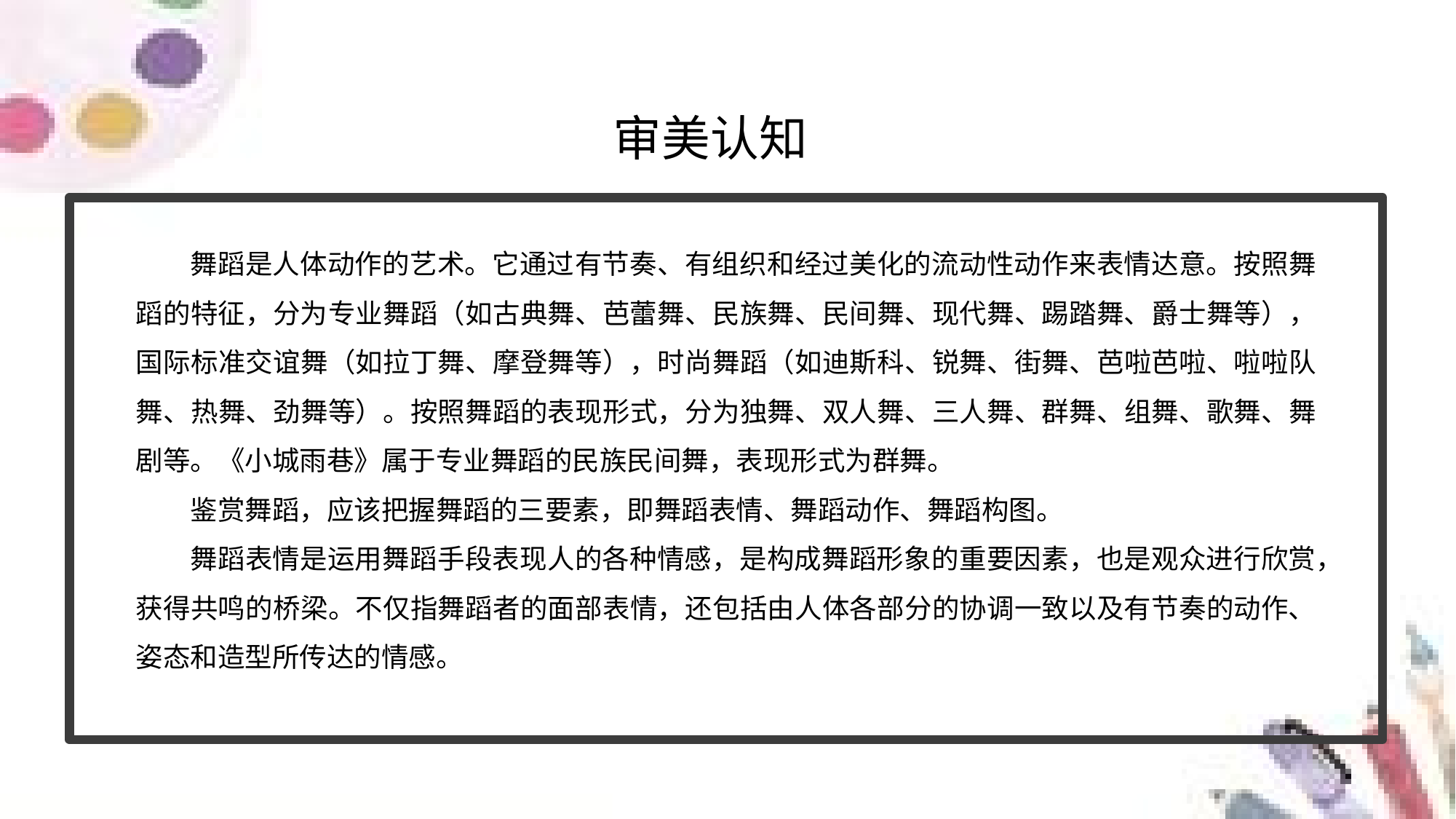

审美认知

舞蹈是人体动作的艺术。它通过有节奏、有组织和经过美化的流动性动作来表情达意。按照舞蹈的特征，分为专业舞蹈（如古典舞、芭蕾舞、民族舞、民间舞、现代舞、踢踏舞、爵士舞等），国际标准交谊舞（如拉丁舞、摩登舞等），时尚舞蹈（如迪斯科、锐舞、街舞、芭啦芭啦、啦啦队舞、热舞、劲舞等）。按照舞蹈的表现形式，分为独舞、双人舞、三人舞、群舞、组舞、歌舞、舞剧等。《小城雨巷》属于专业舞蹈的民族民间舞，表现形式为群舞。
鉴赏舞蹈，应该把握舞蹈的三要素，即舞蹈表情、舞蹈动作、舞蹈构图。
舞蹈表情是运用舞蹈手段表现人的各种情感，是构成舞蹈形象的重要因素，也是观众进行欣赏，获得共鸣的桥梁。不仅指舞蹈者的面部表情，还包括由人体各部分的协调一致以及有节奏的动作、姿态和造型所传达的情感。